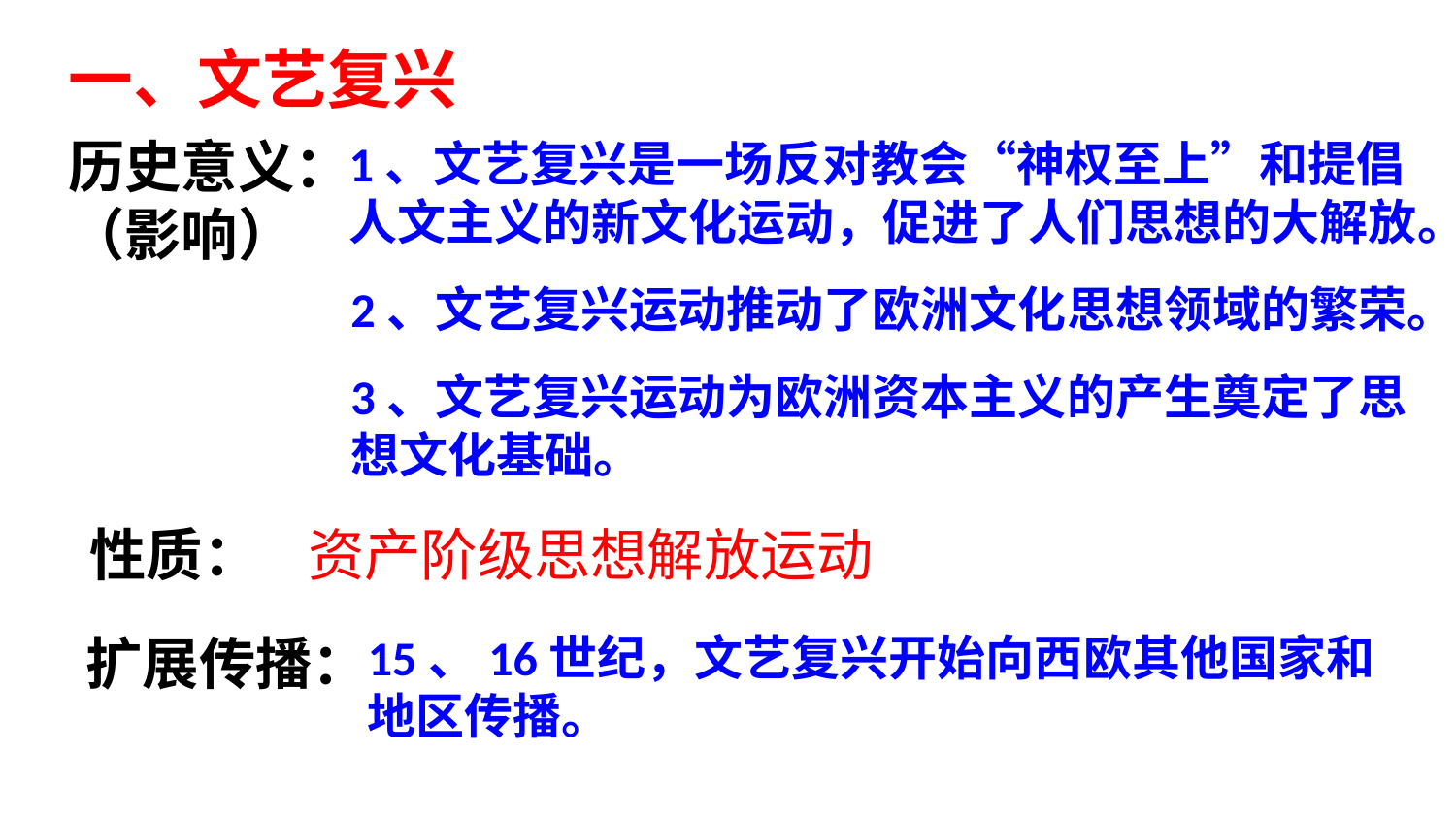

一、文艺复兴
历史意义：
（影响）
1、文艺复兴是一场反对教会“神权至上”和提倡人文主义的新文化运动，促进了人们思想的大解放。
2、文艺复兴运动推动了欧洲文化思想领域的繁荣。

3、文艺复兴运动为欧洲资本主义的产生奠定了思想文化基础。
性质：
资产阶级思想解放运动
15、16世纪，文艺复兴开始向西欧其他国家和地区传播。
扩展传播：